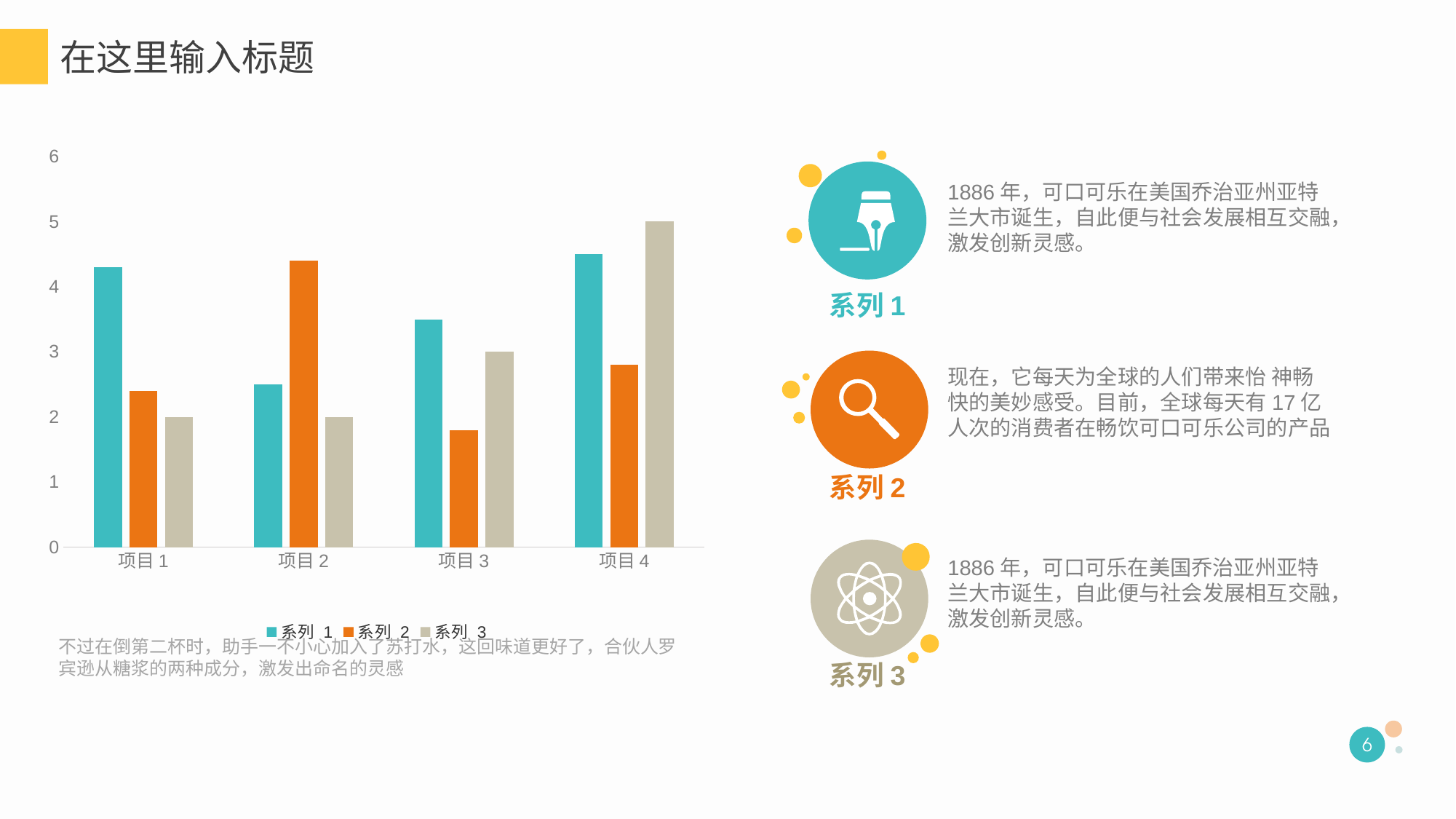

在这里输入标题

### Chart

| Category | 系列 1 | 系列 2 | 系列 3 |
|---|---|---|---|
| 项目1 | 4.3 | 2.4 | 2.0 |
| 项目2 | 2.5 | 4.4 | 2.0 |
| 项目3 | 3.5 | 1.8 | 3.0 |
| 项目4 | 4.5 | 2.8 | 5.0 |

1886年，可口可乐在美国乔治亚州亚特兰大市诞生，自此便与社会发展相互交融，激发创新灵感。

系列1

现在，它每天为全球的人们带来怡 神畅快的美妙感受。目前，全球每天有17亿人次的消费者在畅饮可口可乐公司的产品

系列2

1886年，可口可乐在美国乔治亚州亚特兰大市诞生，自此便与社会发展相互交融，激发创新灵感。
不过在倒第二杯时，助手一不小心加入了苏打水，这回味道更好了，合伙人罗宾逊从糖浆的两种成分，激发出命名的灵感

系列3
6